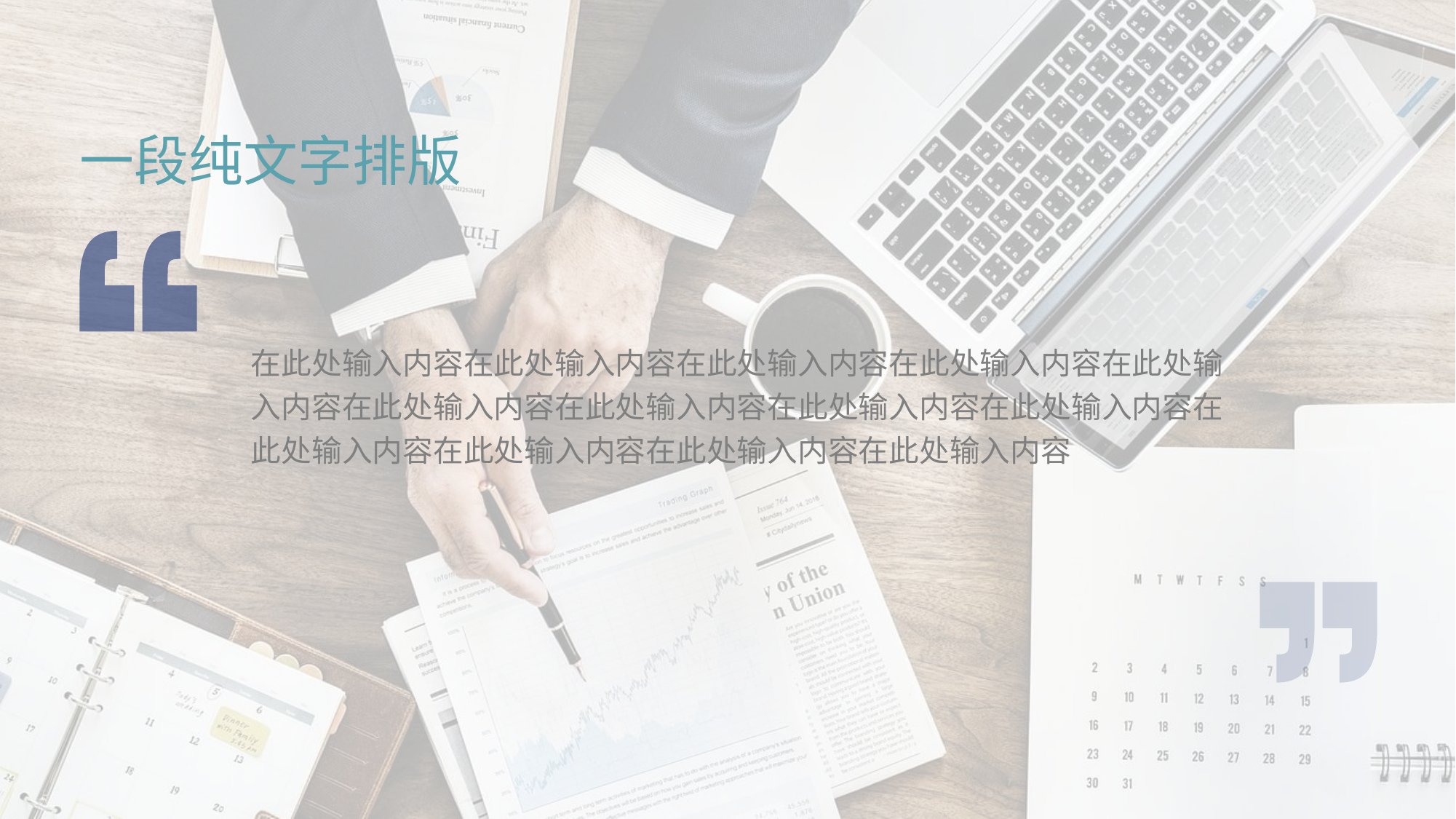

一段纯文字排版

在此处输入内容在此处输入内容在此处输入内容在此处输入内容在此处输入内容在此处输入内容在此处输入内容在此处输入内容在此处输入内容在此处输入内容在此处输入内容在此处输入内容在此处输入内容